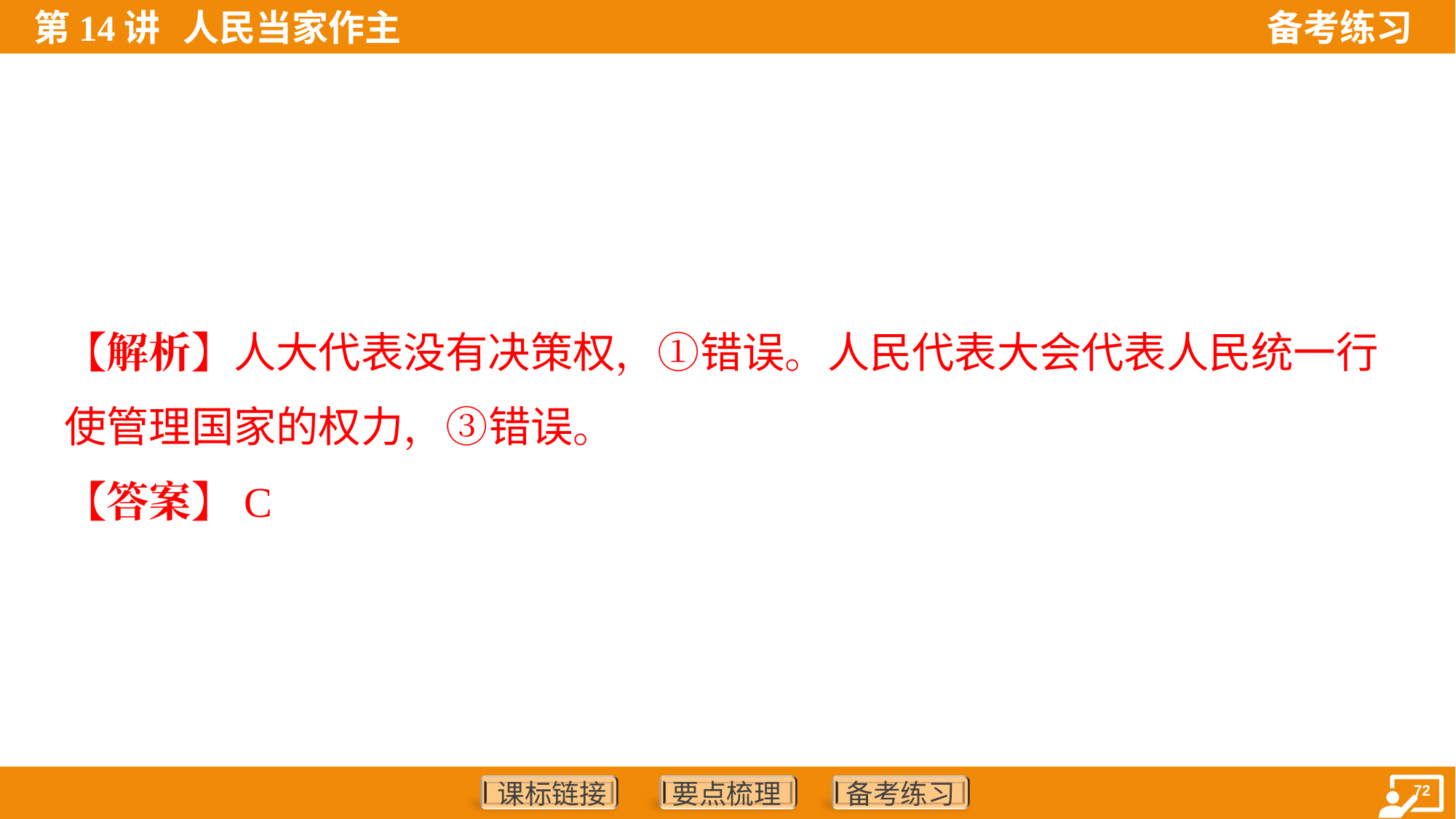

【解析】人大代表没有决策权，①错误。人民代表大会代表人民统一行
使管理国家的权力，③错误。
【答案】C